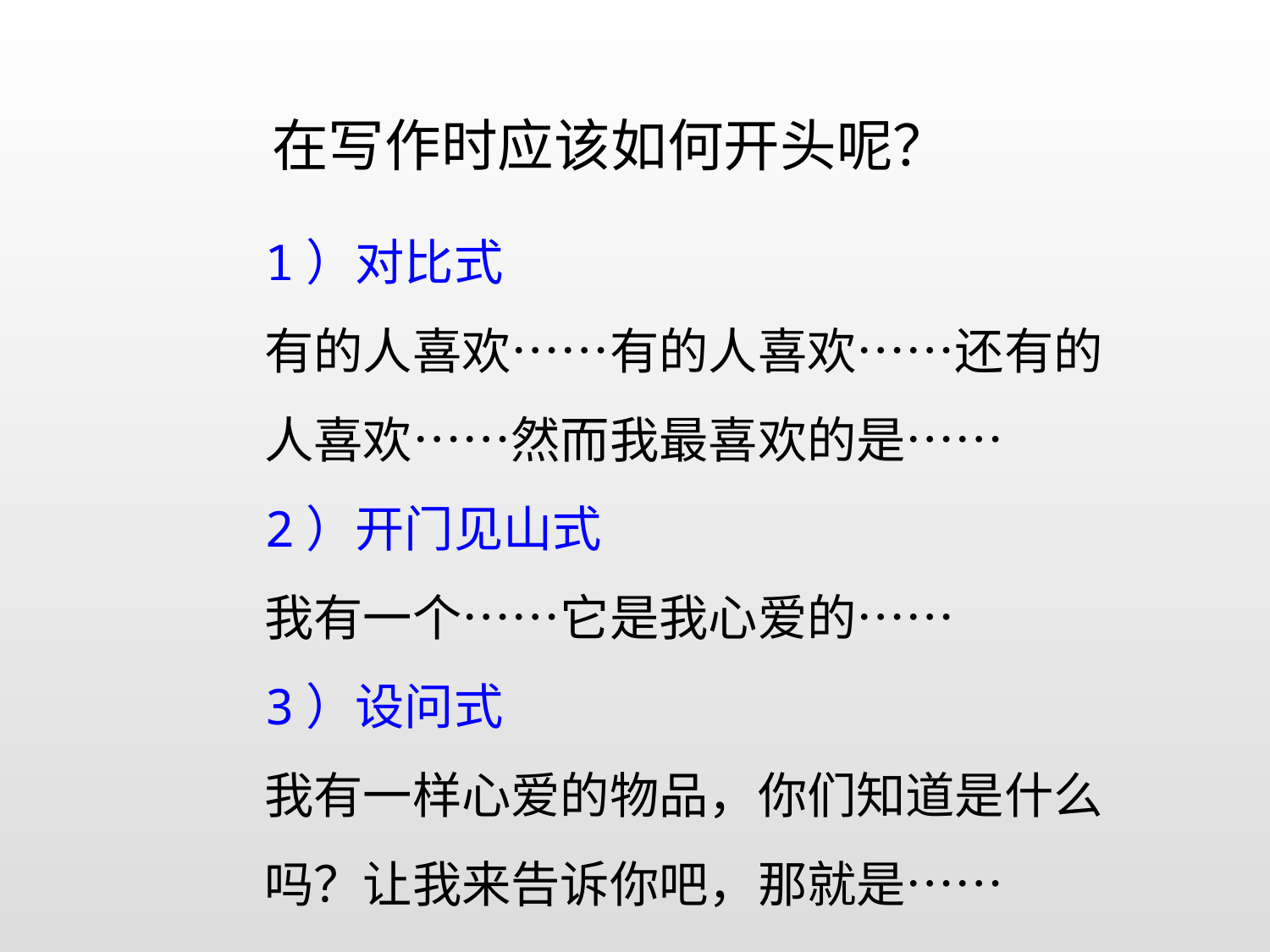

在写作时应该如何开头呢？
1）对比式
有的人喜欢……有的人喜欢……还有的人喜欢……然而我最喜欢的是……
2）开门见山式
我有一个……它是我心爱的……
3）设问式
我有一样心爱的物品，你们知道是什么吗？让我来告诉你吧，那就是……